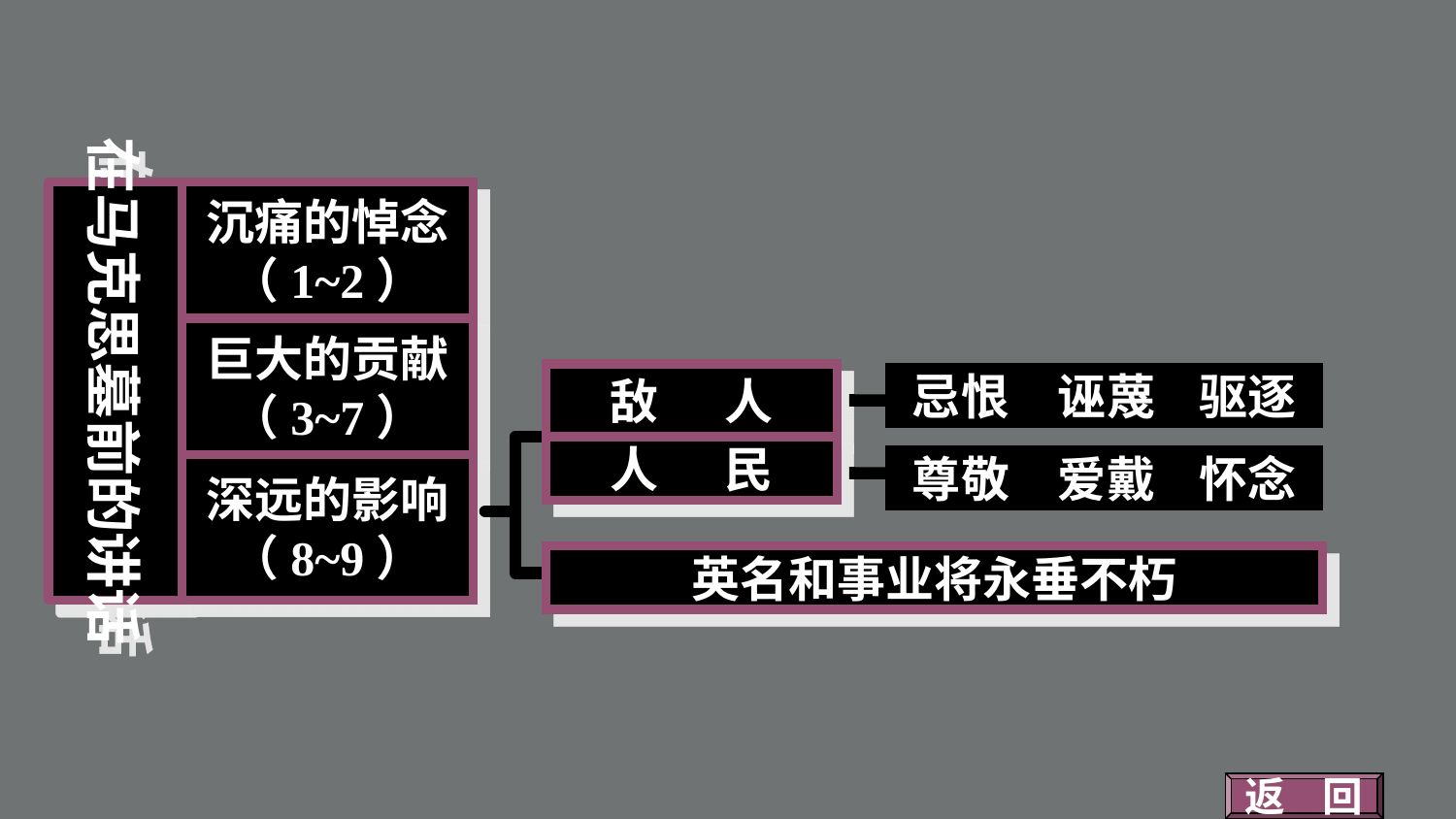

在马克思墓前的讲话
沉痛的悼念
（1~2）
巨大的贡献
（3~7）
深远的影响
（8~9）
敌      人

忌恨　诬蔑    驱逐

人      民
尊敬　爱戴    怀念

英名和事业将永垂不朽
返    回